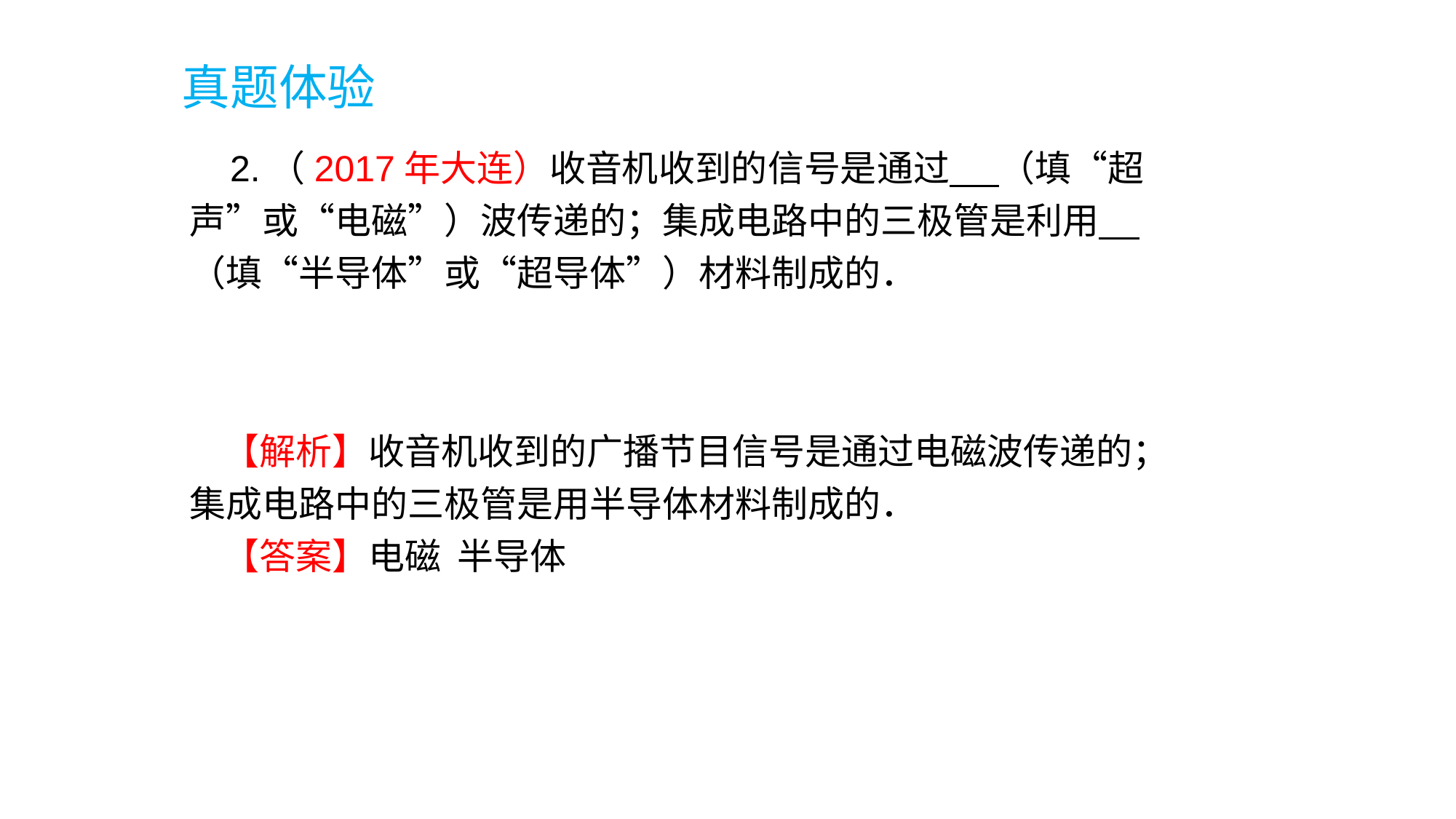

真题体验
    2.（2017年大连）收音机收到的信号是通过      （填“超声”或“电磁”）波传递的；集成电路中的三极管是利用      （填“半导体”或“超导体”）材料制成的．
   【解析】收音机收到的广播节目信号是通过电磁波传递的；集成电路中的三极管是用半导体材料制成的．
   【答案】电磁  半导体